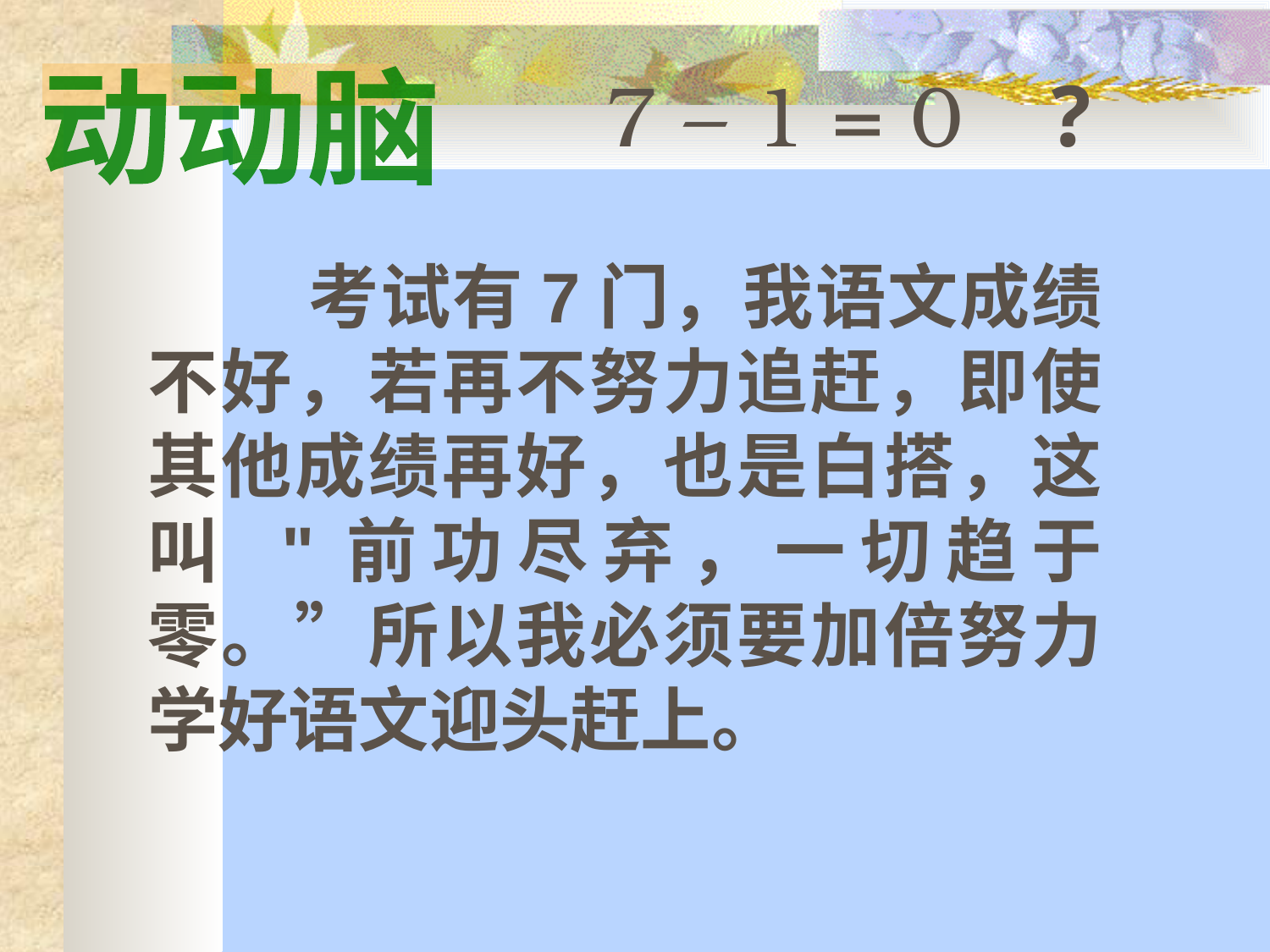

7 – 1 = 0   ?
动动脑
        考试有7门，我语文成绩不好，若再不努力追赶，即使其他成绩再好，也是白搭，这叫 "前功尽弃，一切趋于零。”所以我必须要加倍努力学好语文迎头赶上。